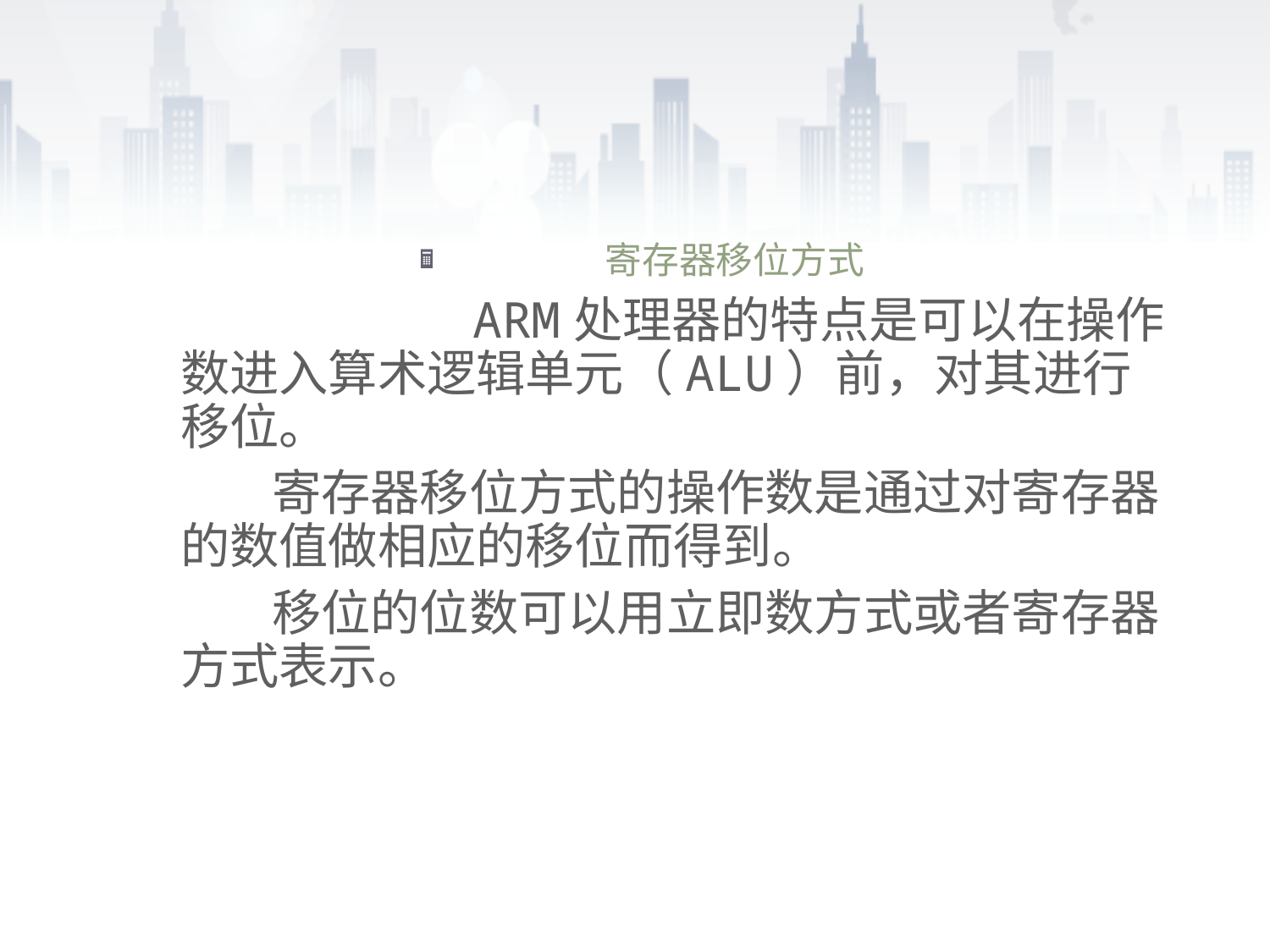

寄存器移位方式
            ARM处理器的特点是可以在操作数进入算术逻辑单元（ALU）前，对其进行移位。
             寄存器移位方式的操作数是通过对寄存器的数值做相应的移位而得到。
             移位的位数可以用立即数方式或者寄存器方式表示。